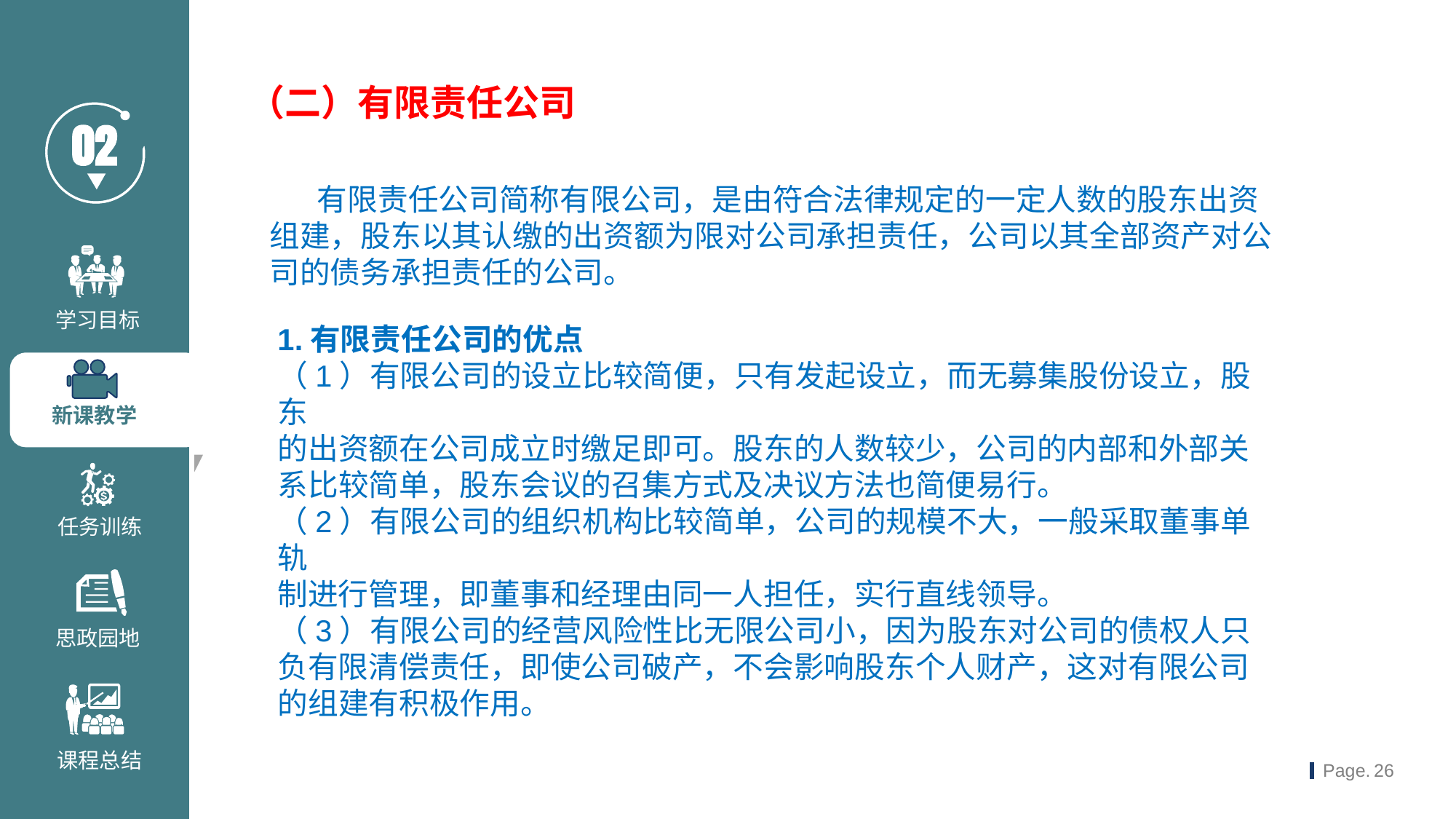

（二）有限责任公司

      有限责任公司简称有限公司，是由符合法律规定的一定人数的股东出资组建，股东以其认缴的出资额为限对公司承担责任，公司以其全部资产对公司的债务承担责任的公司。

1.有限责任公司的优点
（1）有限公司的设立比较简便，只有发起设立，而无募集股份设立，股东
的出资额在公司成立时缴足即可。股东的人数较少，公司的内部和外部关系比较简单，股东会议的召集方式及决议方法也简便易行。
（2）有限公司的组织机构比较简单，公司的规模不大，一般采取董事单轨
制进行管理，即董事和经理由同一人担任，实行直线领导。
（3）有限公司的经营风险性比无限公司小，因为股东对公司的债权人只负有限清偿责任，即使公司破产，不会影响股东个人财产，这对有限公司的组建有积极作用。